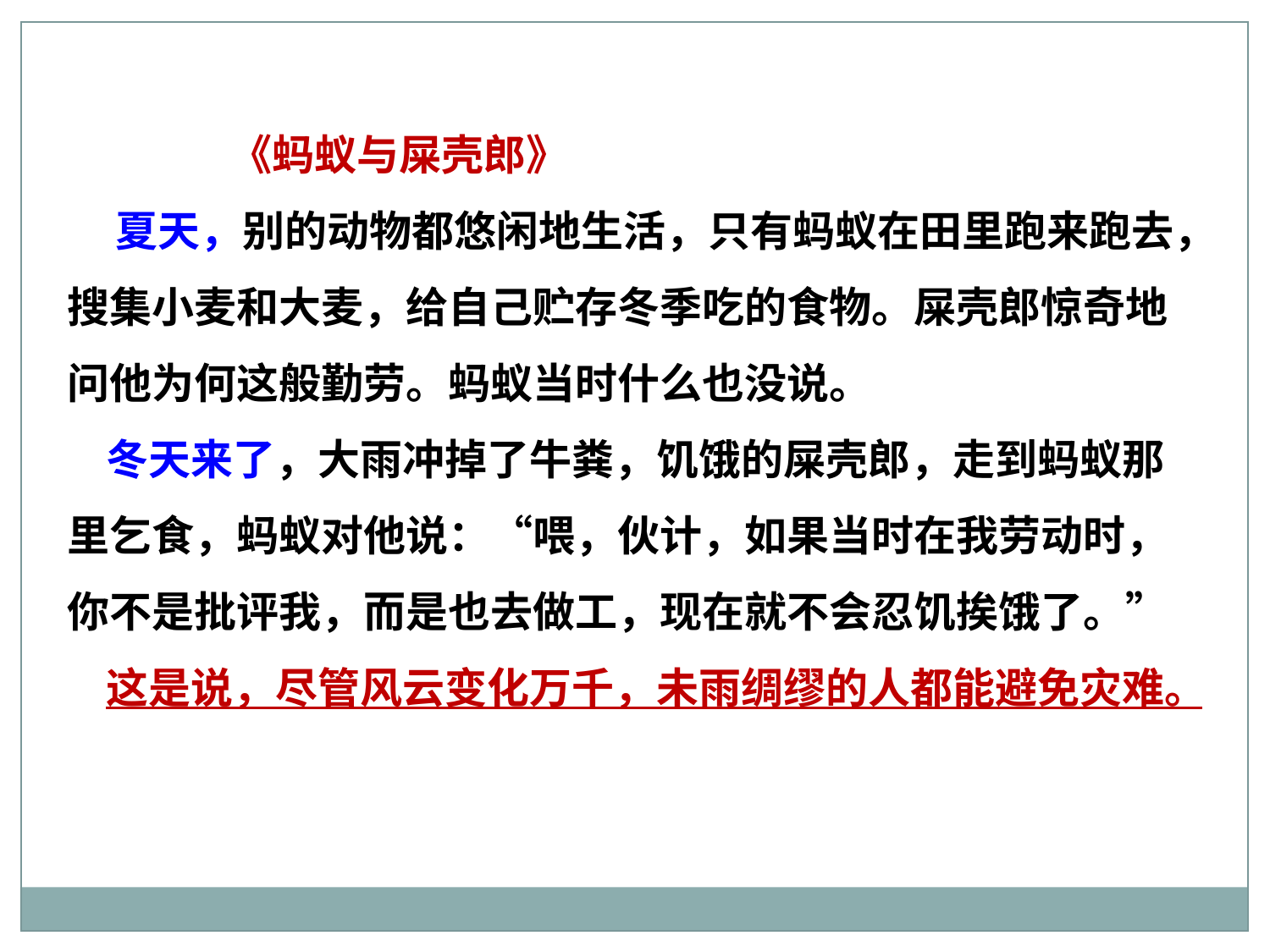

《蚂蚁与屎壳郎》
    夏天，别的动物都悠闲地生活，只有蚂蚁在田里跑来跑去，搜集小麦和大麦，给自己贮存冬季吃的食物。屎壳郎惊奇地问他为何这般勤劳。蚂蚁当时什么也没说。
   冬天来了，大雨冲掉了牛粪，饥饿的屎壳郎，走到蚂蚁那里乞食，蚂蚁对他说：“喂，伙计，如果当时在我劳动时，你不是批评我，而是也去做工，现在就不会忍饥挨饿了。”
   这是说，尽管风云变化万千，未雨绸缪的人都能避免灾难。